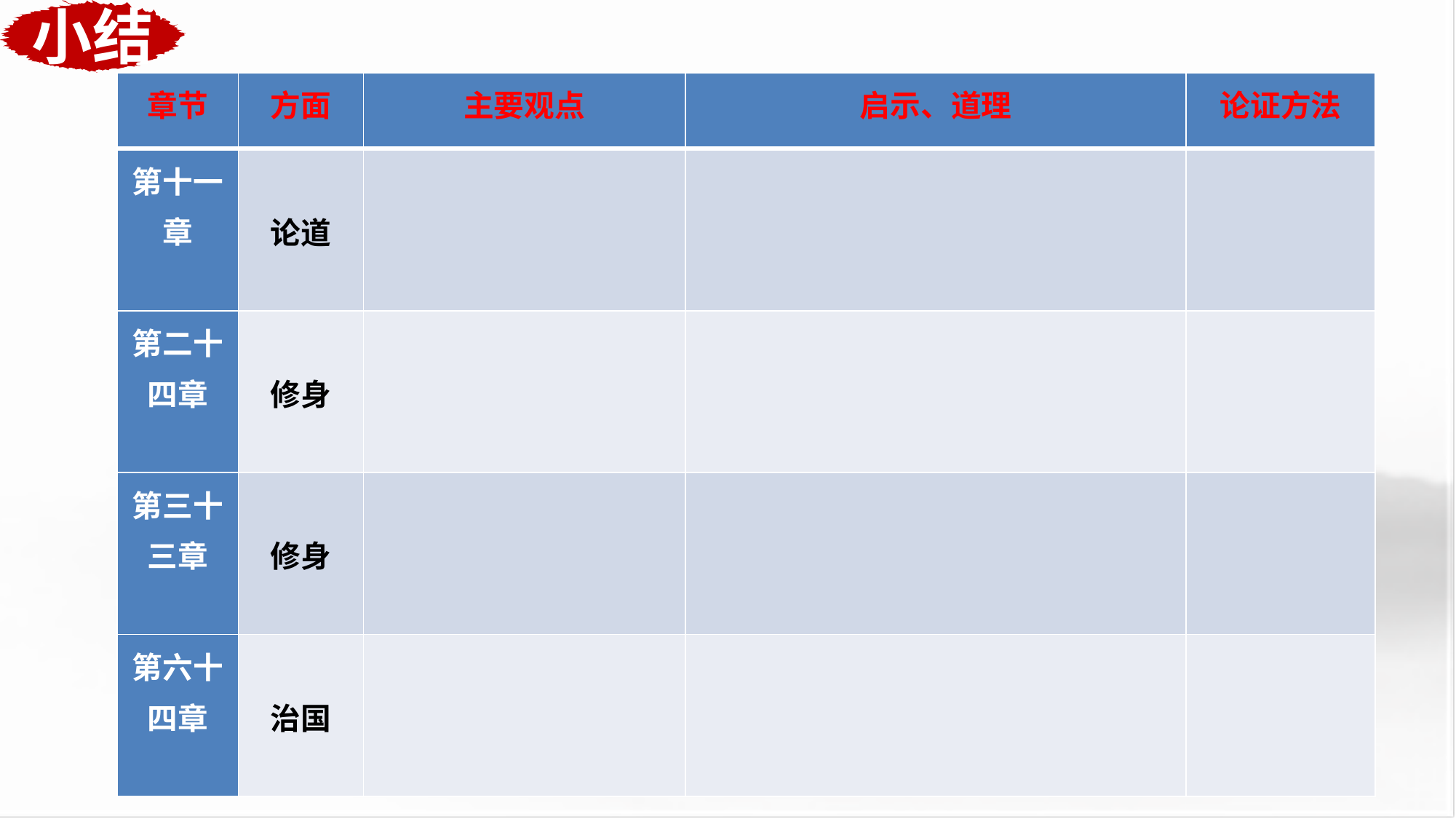

小结
| 章节 | 方面 | 主要观点 | 启示、道理 | 论证方法 |
| --- | --- | --- | --- | --- |
| 第十一章 | 论道 |  |  |  |
| 第二十四章 | 修身 |  |  |  |
| 第三十三章 | 修身 |  |  |  |
| 第六十四章 | 治国 |  |  |  |